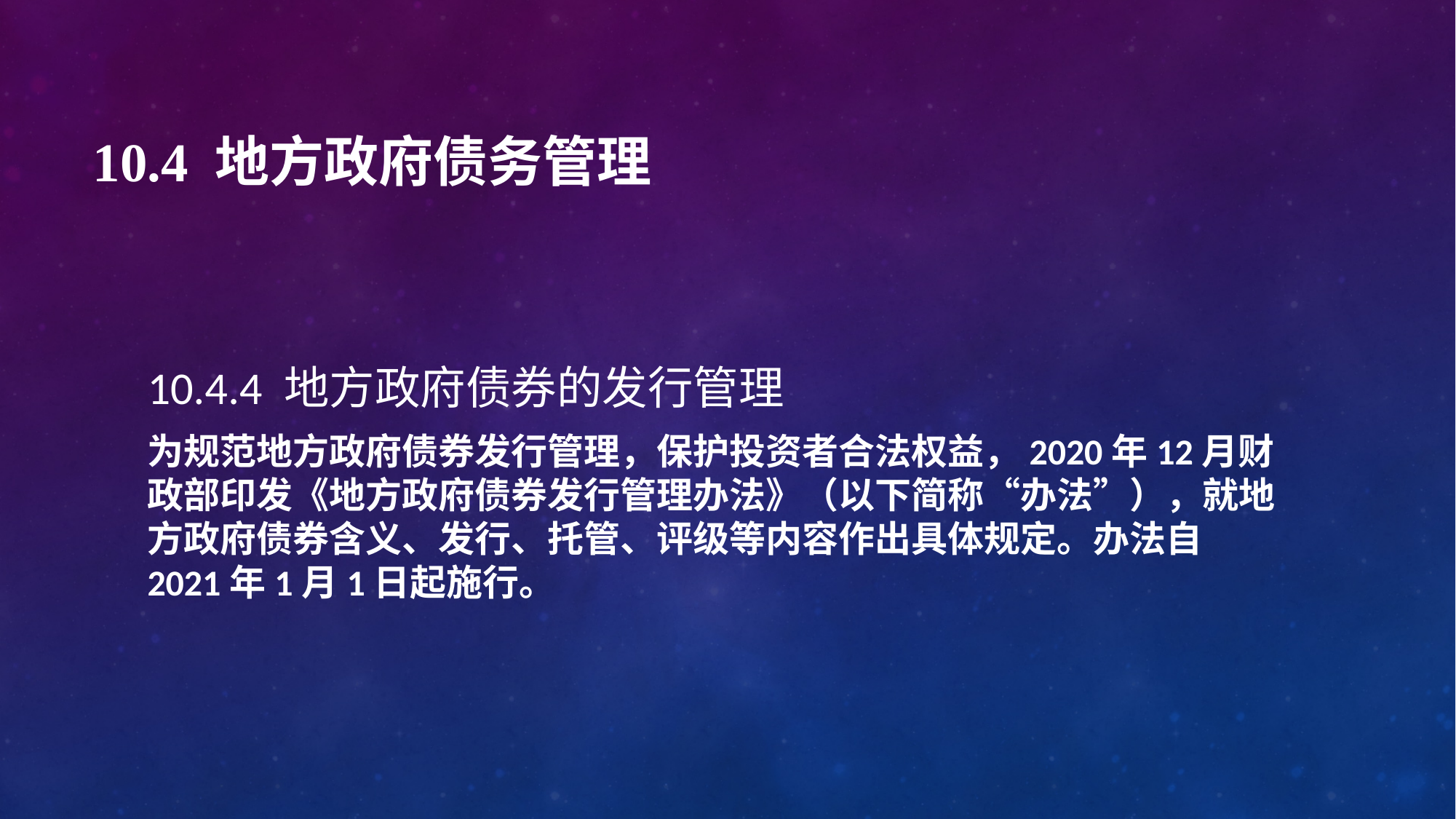

# 10.4 地方政府债务管理
10.4.4 地方政府债券的发行管理
为规范地方政府债券发行管理，保护投资者合法权益，2020年12月财政部印发《地方政府债券发行管理办法》（以下简称“办法”），就地方政府债券含义、发行、托管、评级等内容作出具体规定。办法自2021年1月1日起施行。